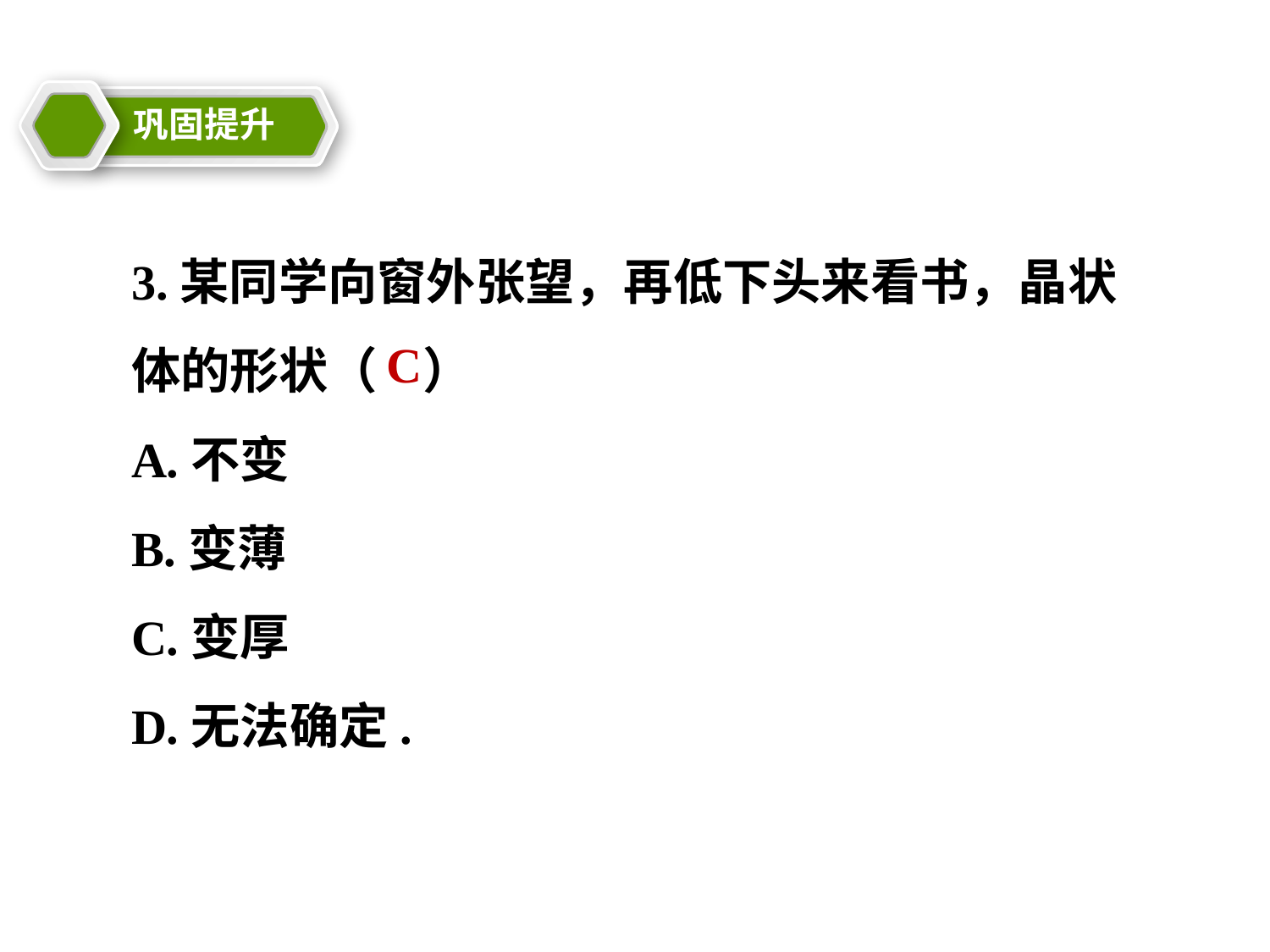

巩固提升
教学目标
3.某同学向窗外张望，再低下头来看书，晶状体的形状（    ）
A.不变
B.变薄
C.变厚
D.无法确定.
C